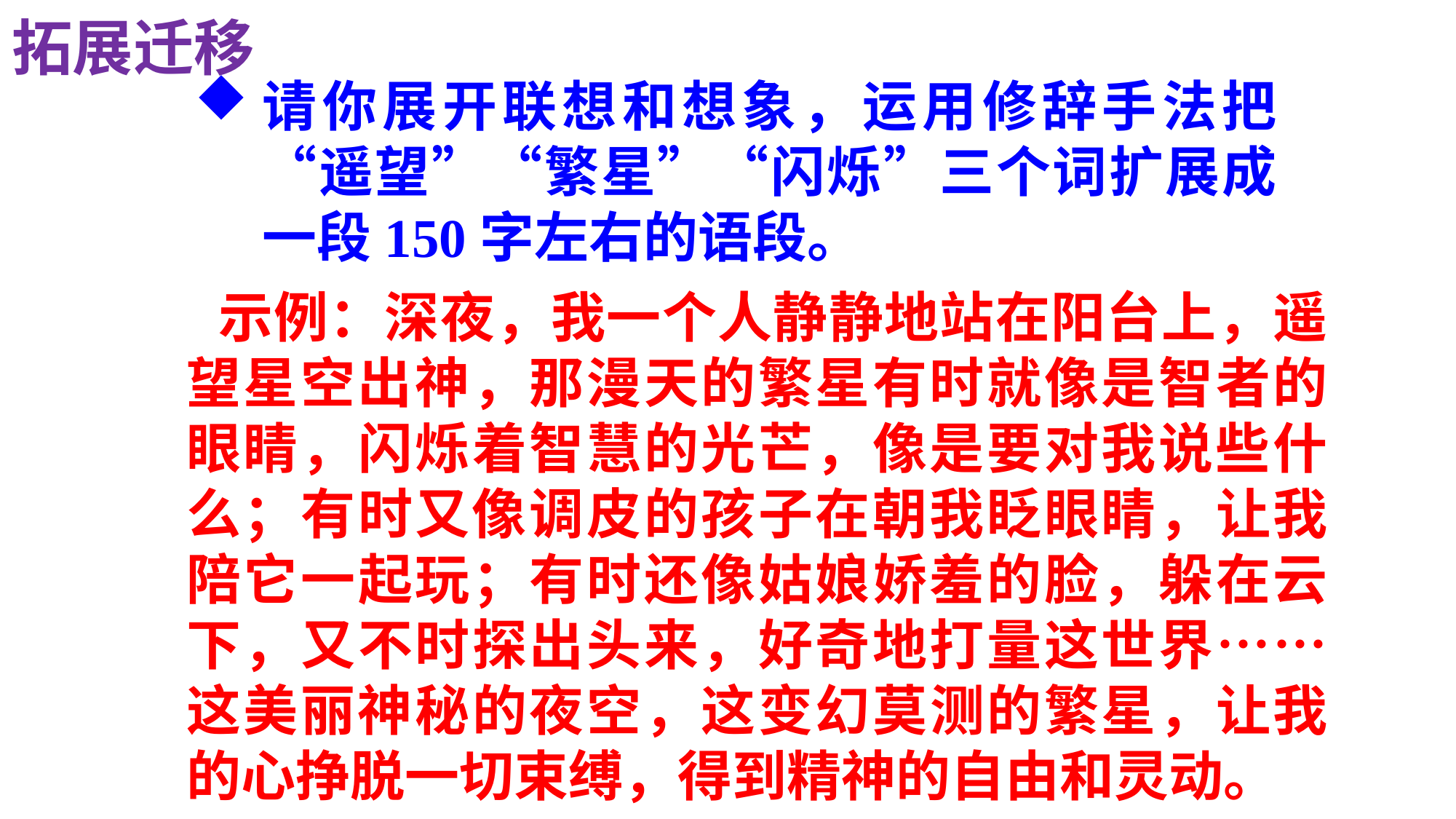

拓展迁移
请你展开联想和想象，运用修辞手法把“遥望”“繁星”“闪烁”三个词扩展成一段150字左右的语段。
示例：深夜，我一个人静静地站在阳台上，遥望星空出神，那漫天的繁星有时就像是智者的眼睛，闪烁着智慧的光芒，像是要对我说些什么；有时又像调皮的孩子在朝我眨眼睛，让我陪它一起玩；有时还像姑娘娇羞的脸，躲在云下，又不时探出头来，好奇地打量这世界……这美丽神秘的夜空，这变幻莫测的繁星，让我的心挣脱一切束缚，得到精神的自由和灵动。